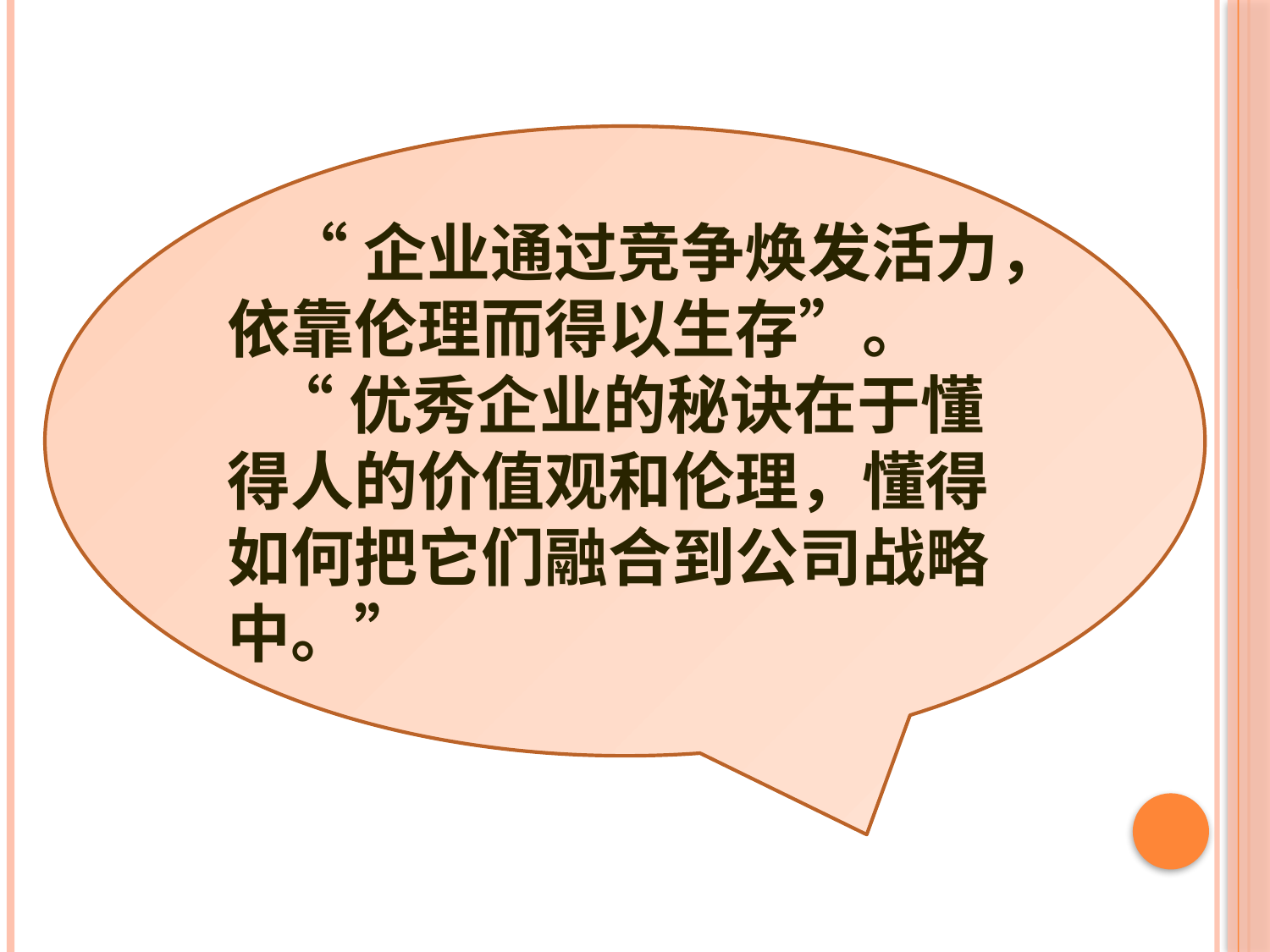

“企业通过竞争焕发活力，依靠伦理而得以生存”。
   “优秀企业的秘诀在于懂得人的价值观和伦理，懂得如何把它们融合到公司战略中。”